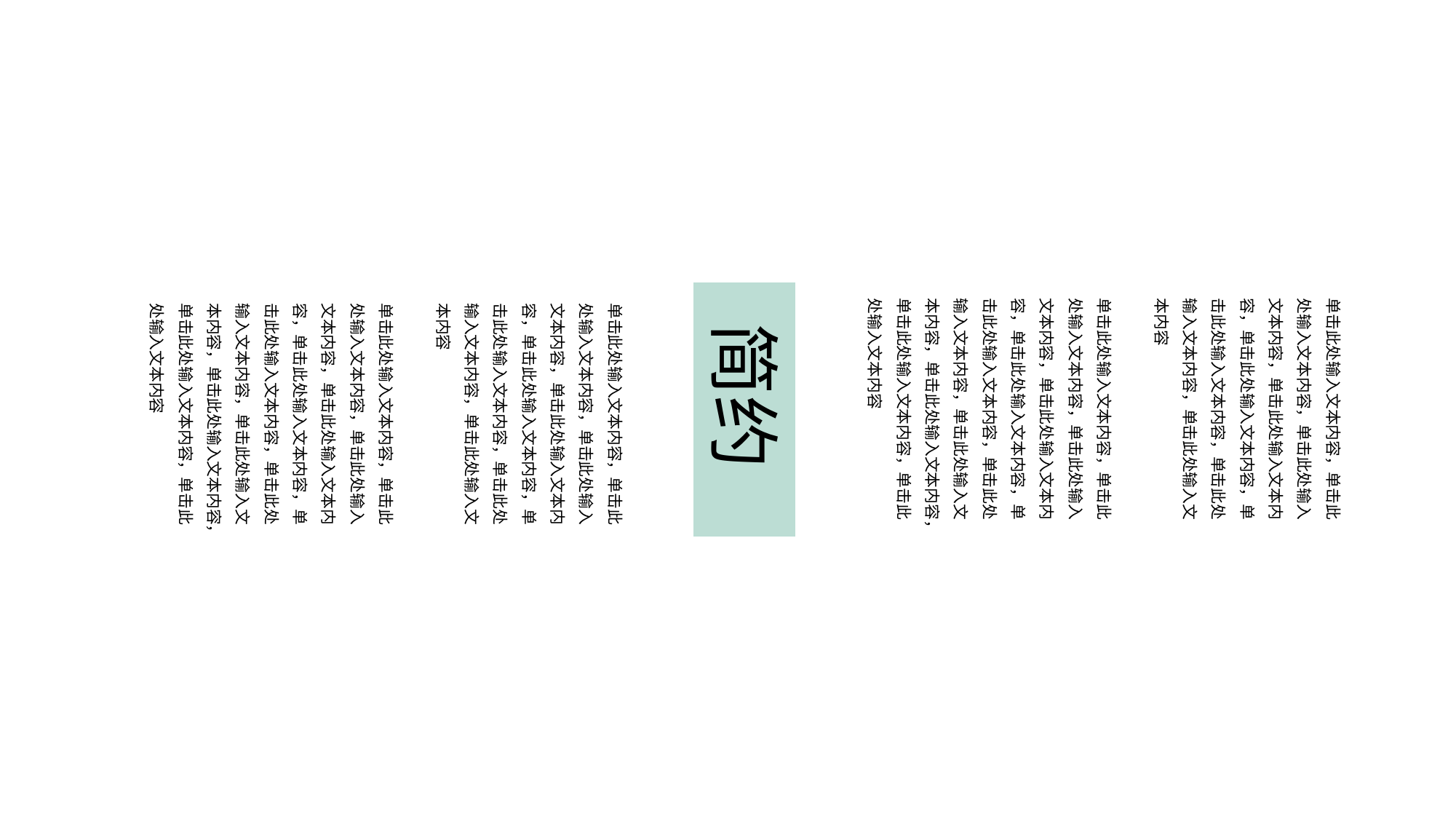

单击此处输入文本内容，单击此处输入文本内容，单击此处输入文本内容，单击此处输入文本内容，单击此处输入文本内容，单击此处输入文本内容，单击此处输入文本内容，单击此处输入文本内容

单击此处输入文本内容，单击此处输入文本内容，单击此处输入文本内容，单击此处输入文本内容，单击此处输入文本内容，单击此处输入文本内容，单击此处输入文本内容，单击此处输入文本内容，单击此处输入文本内容，单击此处输入文本内容，单击此处输入文本内容

单击此处输入文本内容，单击此处输入文本内容，单击此处输入文本内容，单击此处输入文本内容，单击此处输入文本内容，单击此处输入文本内容，单击此处输入文本内容，单击此处输入文本内容

单击此处输入文本内容，单击此处输入文本内容，单击此处输入文本内容，单击此处输入文本内容，单击此处输入文本内容，单击此处输入文本内容，单击此处输入文本内容，单击此处输入文本内容，单击此处输入文本内容，单击此处输入文本内容，单击此处输入文本内容

简约